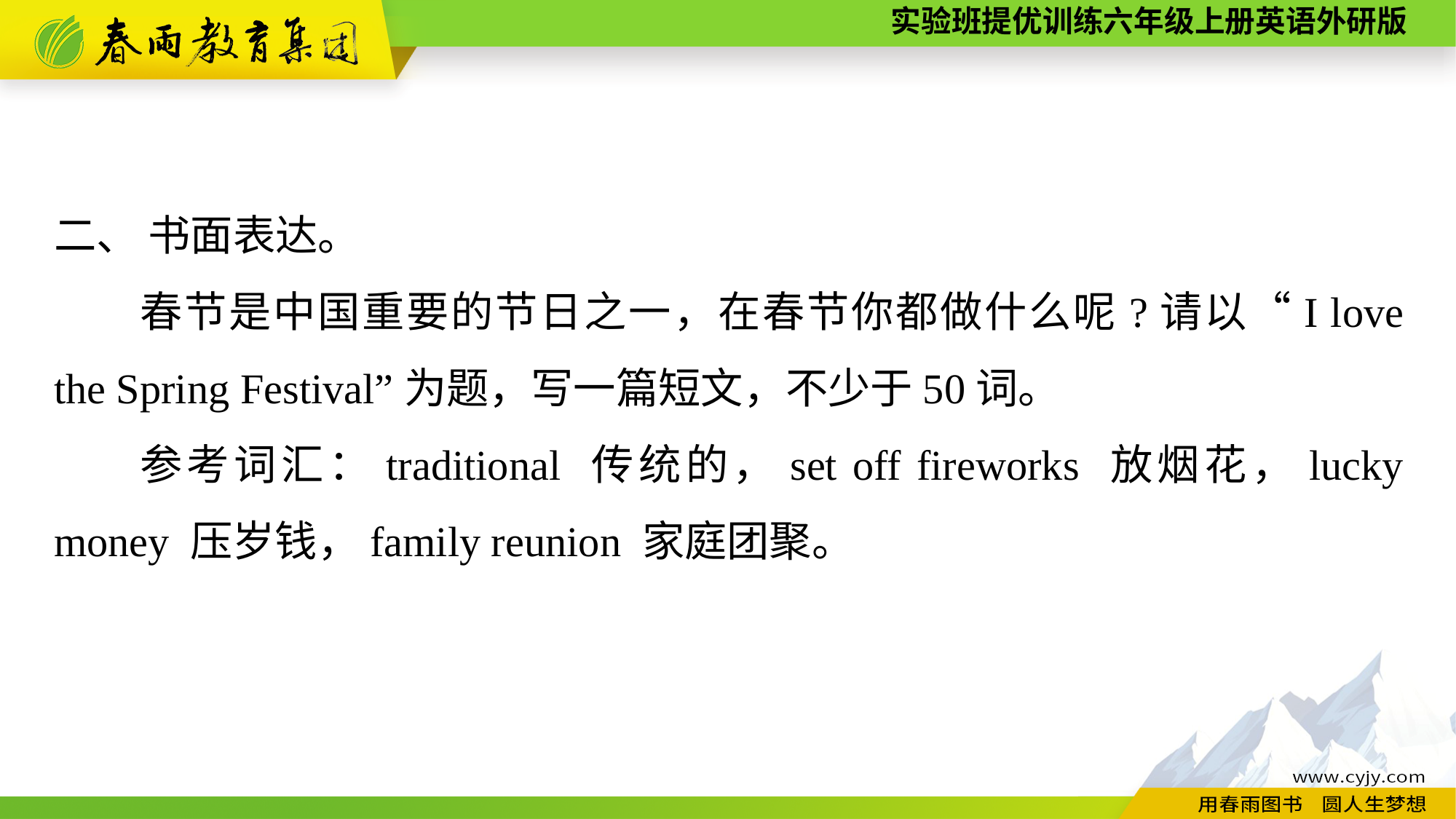

二、 书面表达。
春节是中国重要的节日之一，在春节你都做什么呢?请以“I love the Spring Festival”为题，写一篇短文，不少于50词。
参考词汇：traditional 传统的，set off fireworks 放烟花，lucky money 压岁钱，family reunion 家庭团聚。